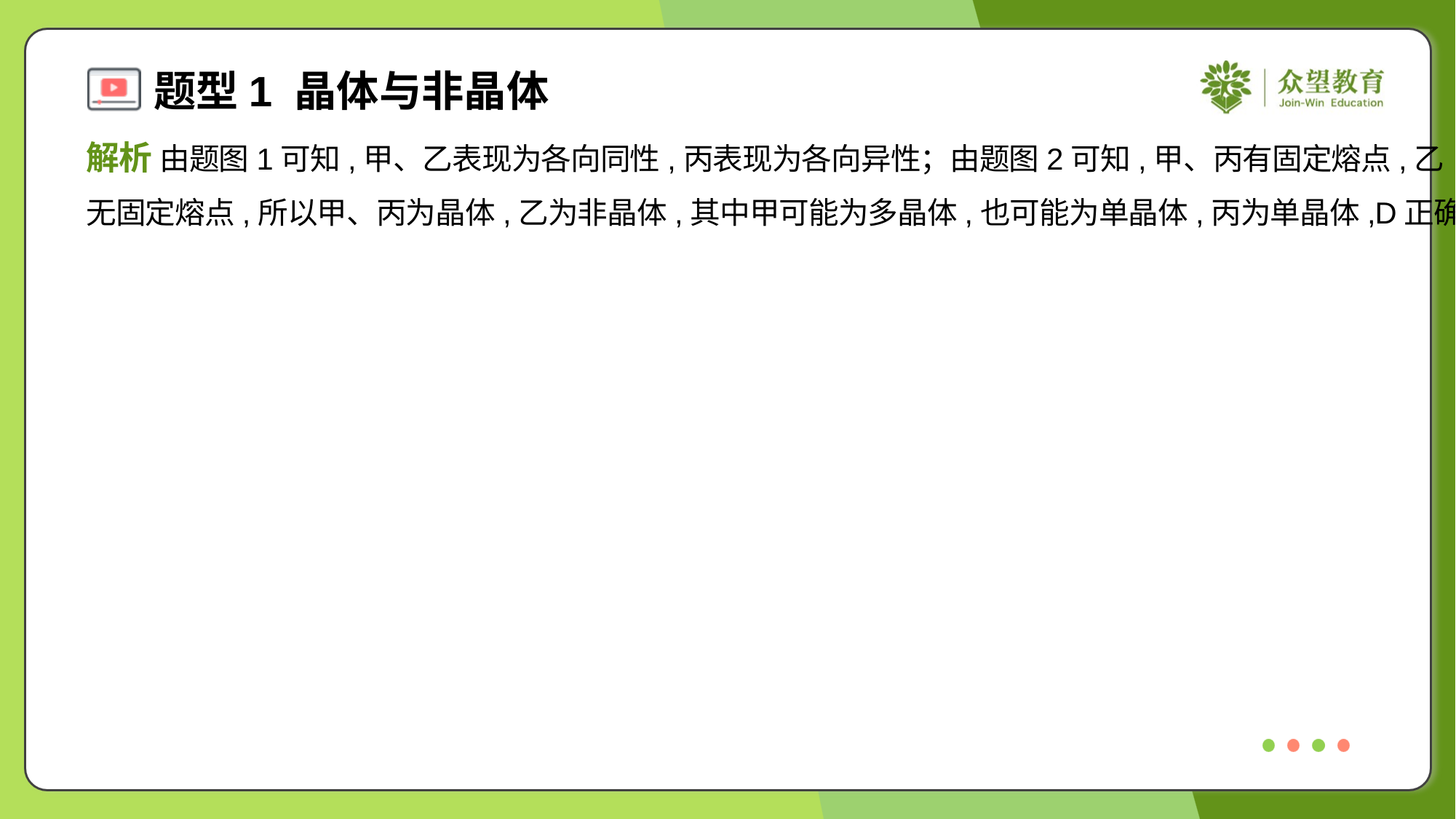

解析 由题图1可知,甲、乙表现为各向同性,丙表现为各向异性；由题图2可知,甲、丙有固定熔点,乙
无固定熔点,所以甲、丙为晶体,乙为非晶体,其中甲可能为多晶体,也可能为单晶体,丙为单晶体,D正确.